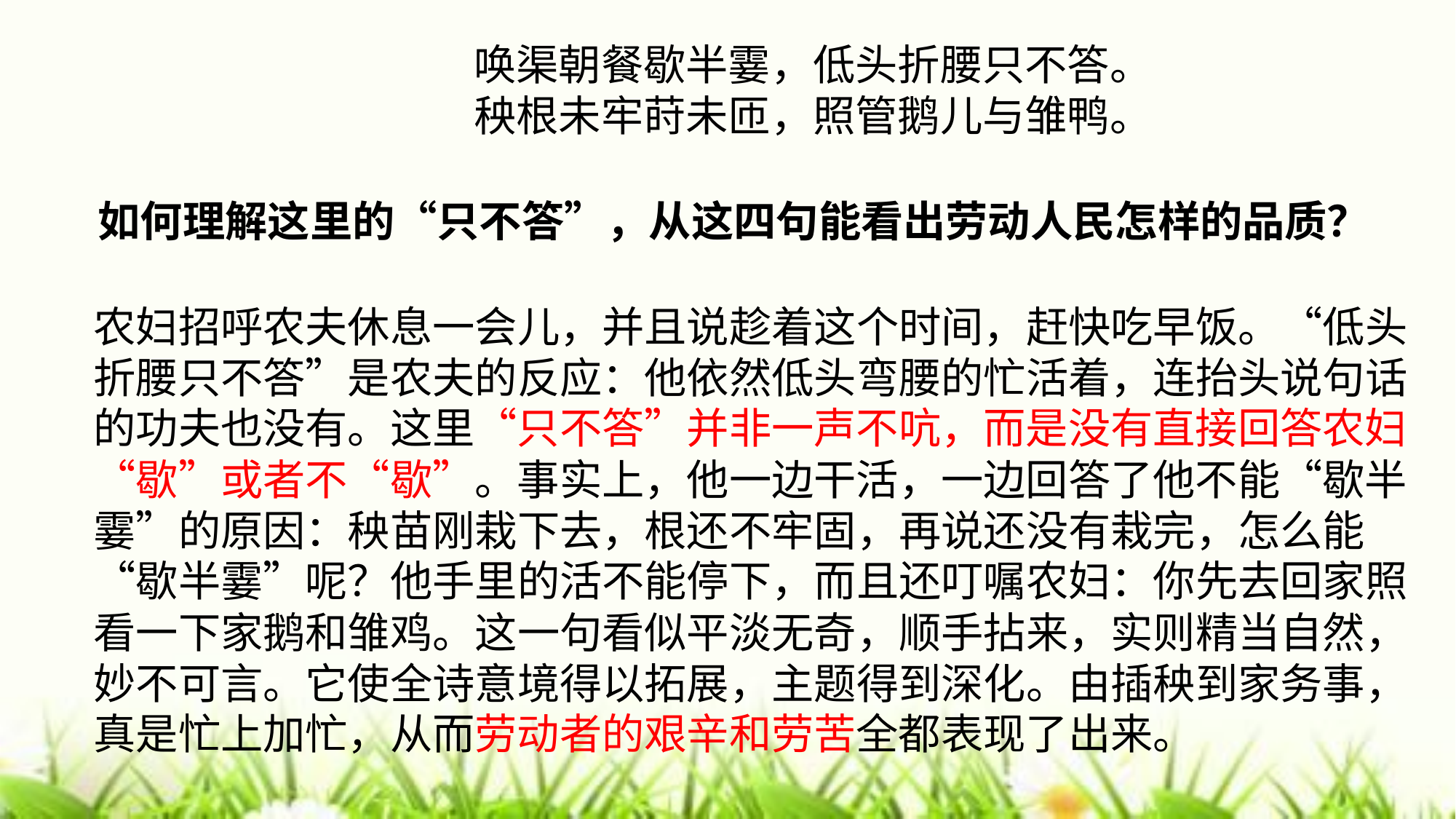

唤渠朝餐歇半霎，低头折腰只不答。
秧根未牢莳未匝，照管鹅儿与雏鸭。
如何理解这里的“只不答”，从这四句能看出劳动人民怎样的品质？
农妇招呼农夫休息一会儿，并且说趁着这个时间，赶快吃早饭。“低头折腰只不答”是农夫的反应：他依然低头弯腰的忙活着，连抬头说句话的功夫也没有。这里“只不答”并非一声不吭，而是没有直接回答农妇“歇”或者不“歇”。事实上，他一边干活，一边回答了他不能“歇半霎”的原因：秧苗刚栽下去，根还不牢固，再说还没有栽完，怎么能“歇半霎”呢？他手里的活不能停下，而且还叮嘱农妇：你先去回家照看一下家鹅和雏鸡。这一句看似平淡无奇，顺手拈来，实则精当自然，妙不可言。它使全诗意境得以拓展，主题得到深化。由插秧到家务事，真是忙上加忙，从而劳动者的艰辛和劳苦全都表现了出来。